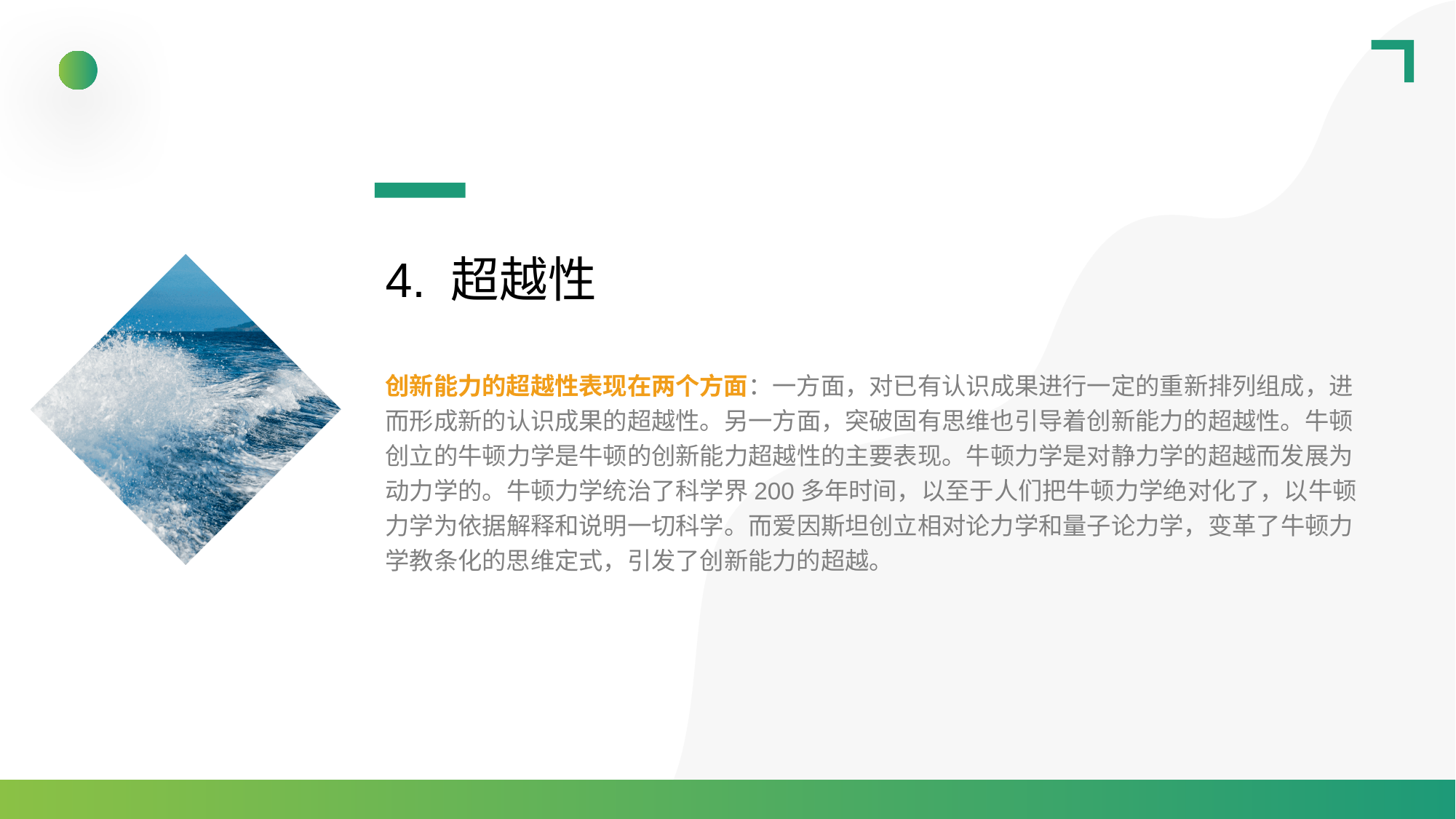

4. 超越性

创新能力的超越性表现在两个方面：一方面，对已有认识成果进行一定的重新排列组成，进而形成新的认识成果的超越性。另一方面，突破固有思维也引导着创新能力的超越性。牛顿创立的牛顿力学是牛顿的创新能力超越性的主要表现。牛顿力学是对静力学的超越而发展为动力学的。牛顿力学统治了科学界200多年时间，以至于人们把牛顿力学绝对化了，以牛顿力学为依据解释和说明一切科学。而爱因斯坦创立相对论力学和量子论力学，变革了牛顿力学教条化的思维定式，引发了创新能力的超越。